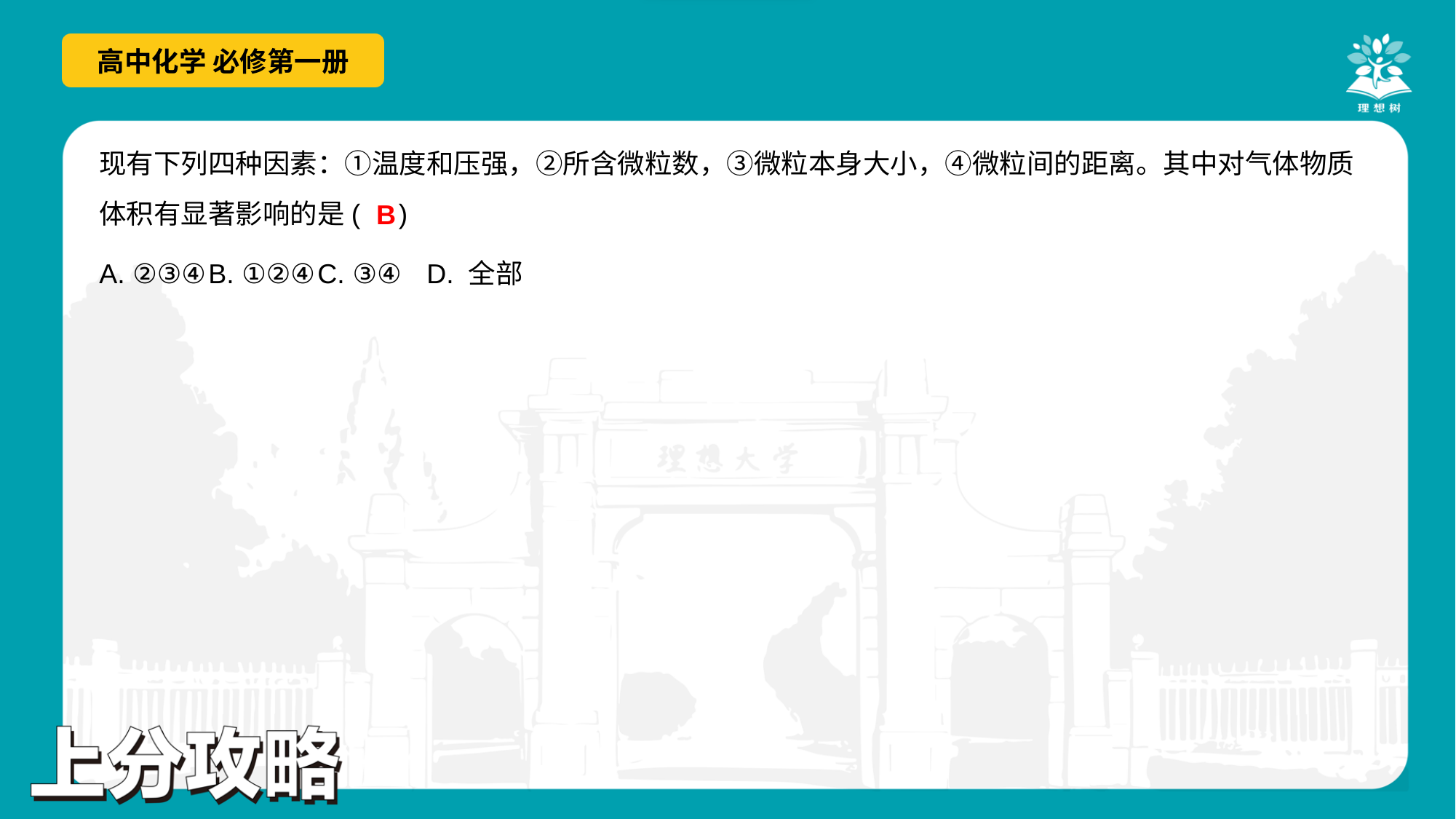

现有下列四种因素：①温度和压强，②所含微粒数，③微粒本身大小，④微粒间的距离。其中对气体物质
体积有显著影响的是(     )
B
A. ②③④	B. ①②④	C. ③④	D. 全部